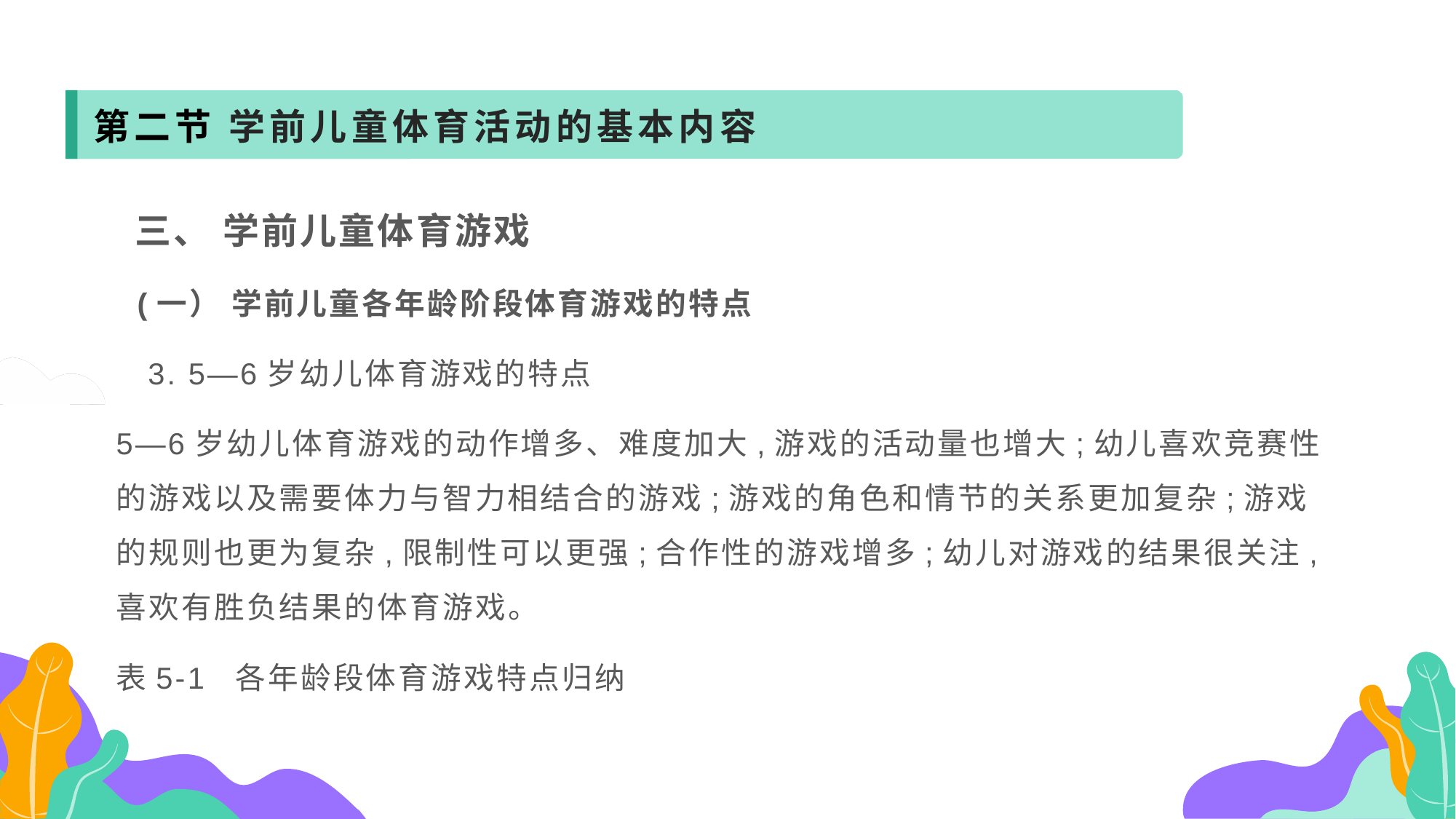

第二节 学前儿童体育活动的基本内容
 三、 学前儿童体育游戏
  (一） 学前儿童各年龄阶段体育游戏的特点
   3. 5—6岁幼儿体育游戏的特点
5—6岁幼儿体育游戏的动作增多、难度加大,游戏的活动量也增大;幼儿喜欢竞赛性的游戏以及需要体力与智力相结合的游戏;游戏的角色和情节的关系更加复杂;游戏的规则也更为复杂,限制性可以更强;合作性的游戏增多;幼儿对游戏的结果很关注,喜欢有胜负结果的体育游戏。
表5-1  各年龄段体育游戏特点归纳